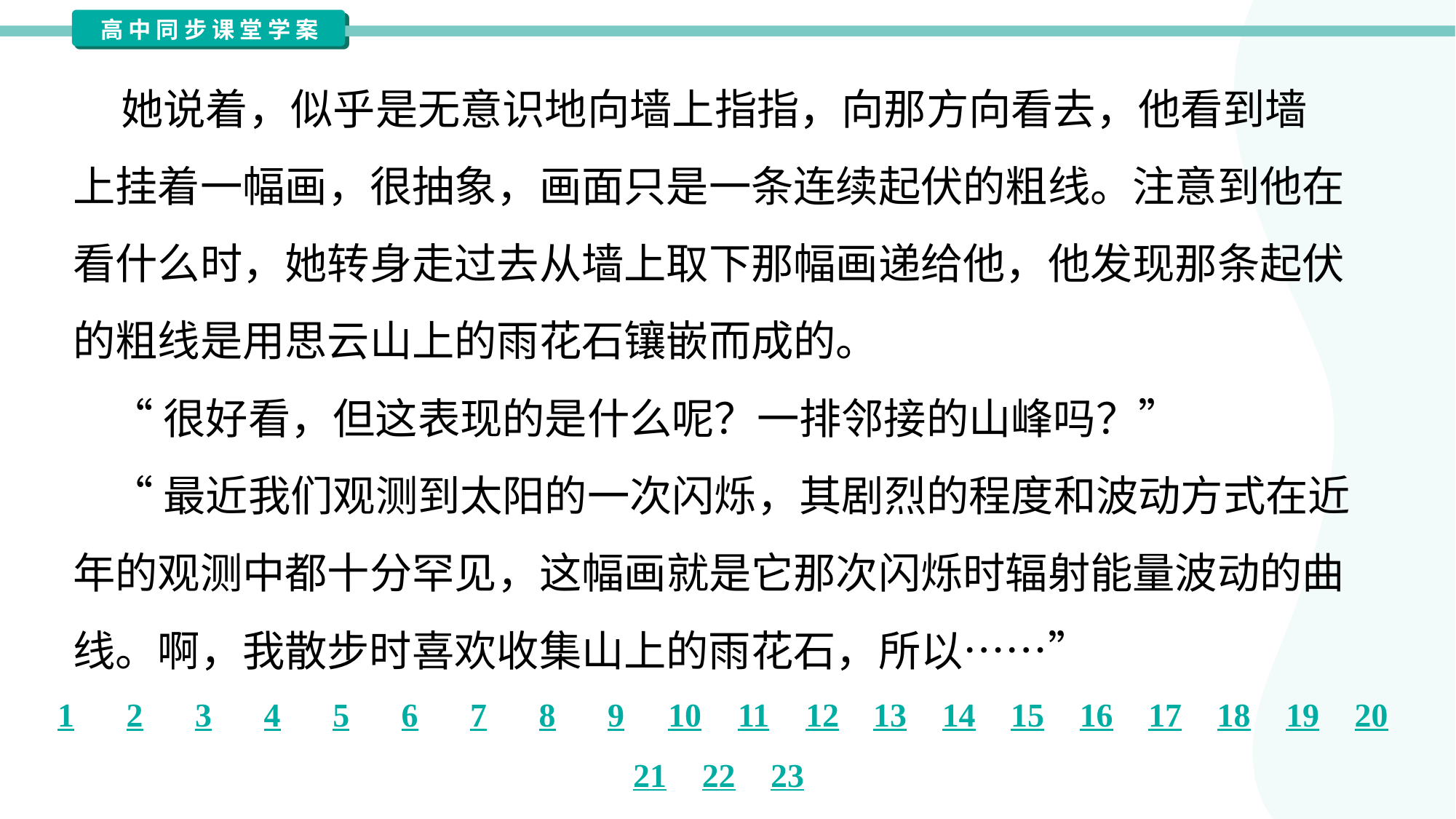

她说着，似乎是无意识地向墙上指指，向那方向看去，他看到墙
上挂着一幅画，很抽象，画面只是一条连续起伏的粗线。注意到他在
看什么时，她转身走过去从墙上取下那幅画递给他，他发现那条起伏
的粗线是用思云山上的雨花石镶嵌而成的。
    “很好看，但这表现的是什么呢？一排邻接的山峰吗？”
    “最近我们观测到太阳的一次闪烁，其剧烈的程度和波动方式在近
年的观测中都十分罕见，这幅画就是它那次闪烁时辐射能量波动的曲
线。啊，我散步时喜欢收集山上的雨花石，所以……”